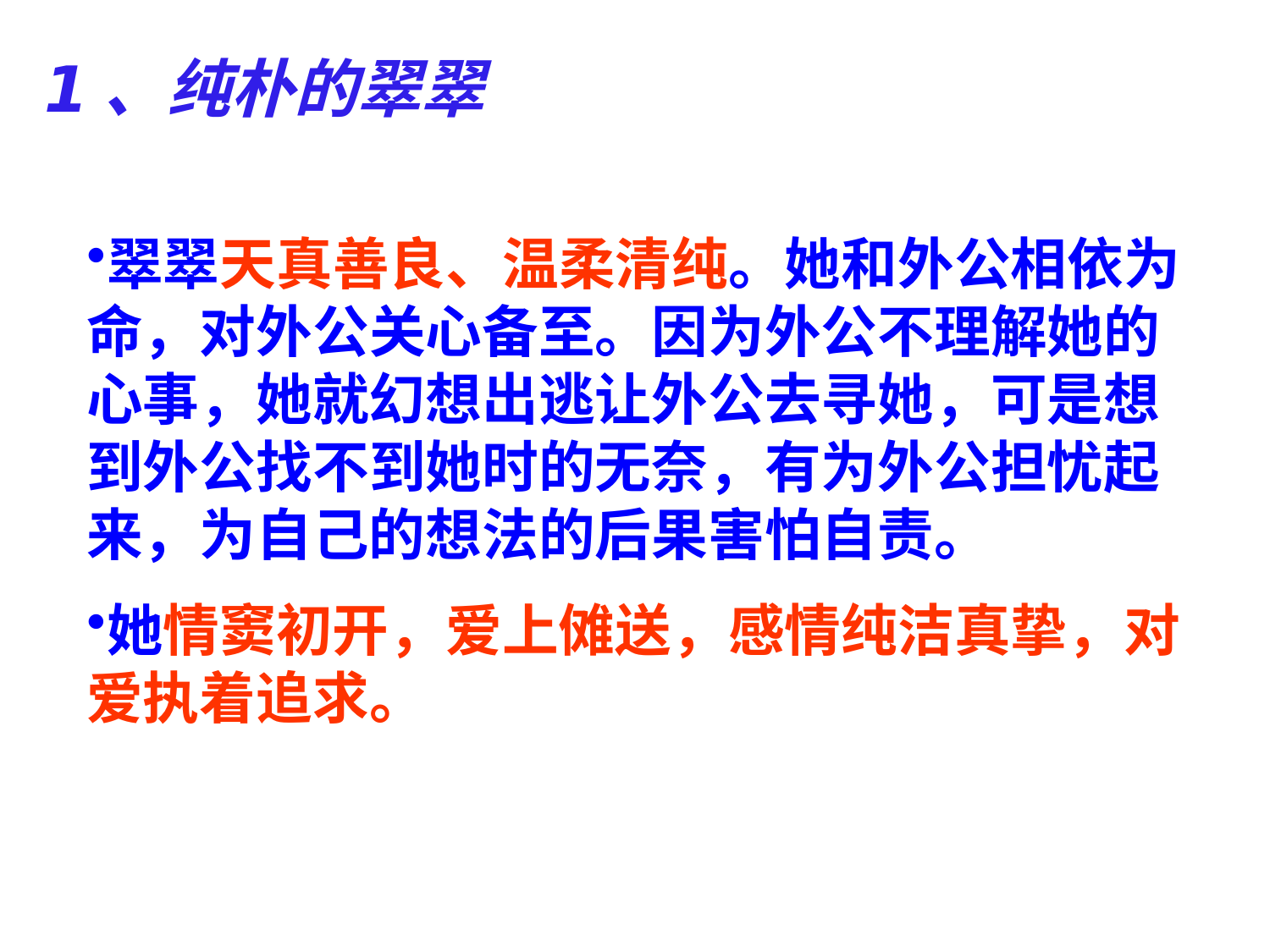

1、纯朴的翠翠
翠翠天真善良、温柔清纯。她和外公相依为命，对外公关心备至。因为外公不理解她的心事，她就幻想出逃让外公去寻她，可是想到外公找不到她时的无奈，有为外公担忧起来，为自己的想法的后果害怕自责。
她情窦初开，爱上傩送，感情纯洁真挚，对爱执着追求。